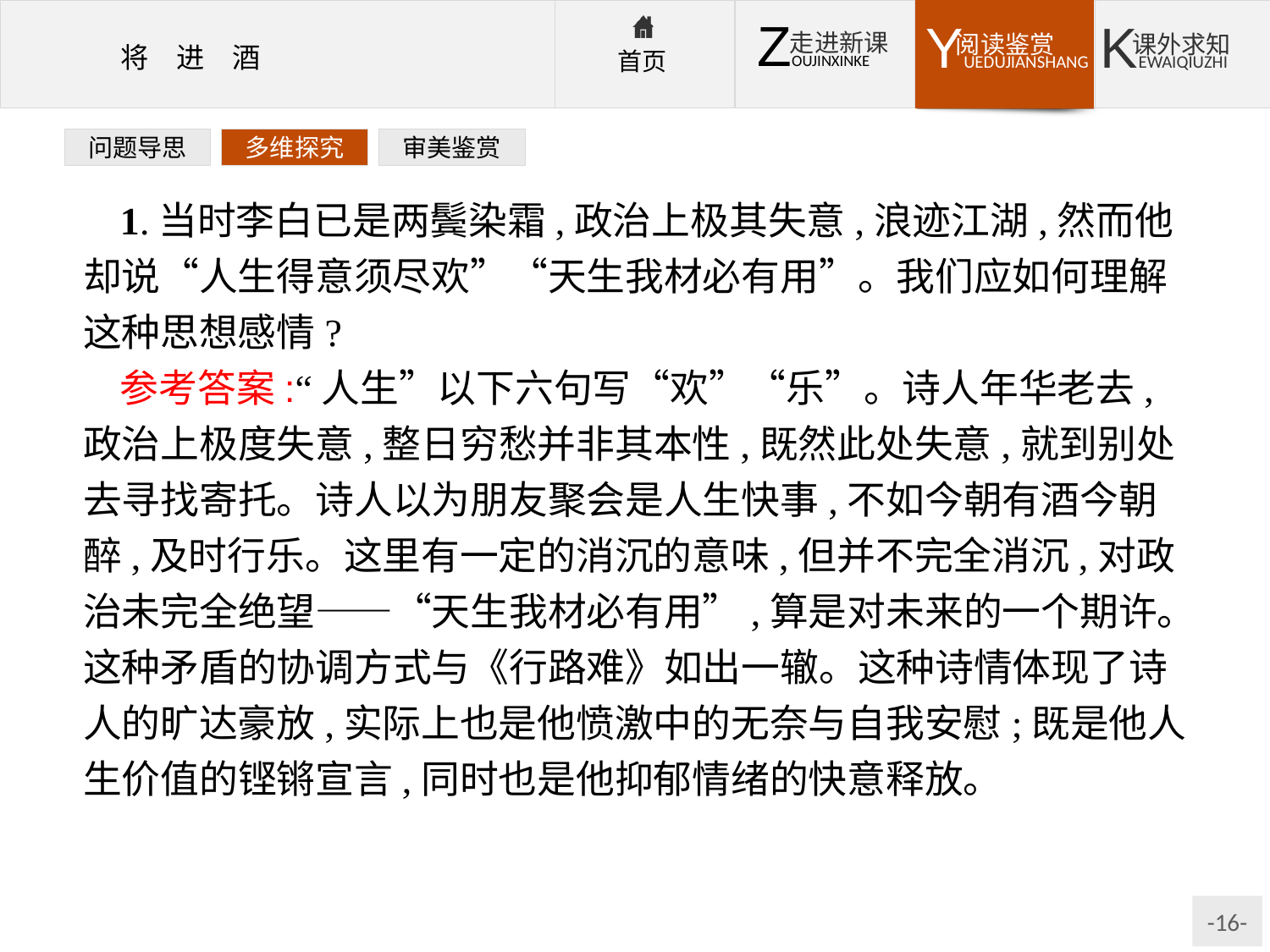

问题导思
多维探究
审美鉴赏
1.当时李白已是两鬓染霜,政治上极其失意,浪迹江湖,然而他却说“人生得意须尽欢”“天生我材必有用”。我们应如何理解这种思想感情?
参考答案:“人生”以下六句写“欢”“乐”。诗人年华老去,政治上极度失意,整日穷愁并非其本性,既然此处失意,就到别处去寻找寄托。诗人以为朋友聚会是人生快事,不如今朝有酒今朝醉,及时行乐。这里有一定的消沉的意味,但并不完全消沉,对政治未完全绝望——“天生我材必有用”,算是对未来的一个期许。这种矛盾的协调方式与《行路难》如出一辙。这种诗情体现了诗人的旷达豪放,实际上也是他愤激中的无奈与自我安慰;既是他人生价值的铿锵宣言,同时也是他抑郁情绪的快意释放。